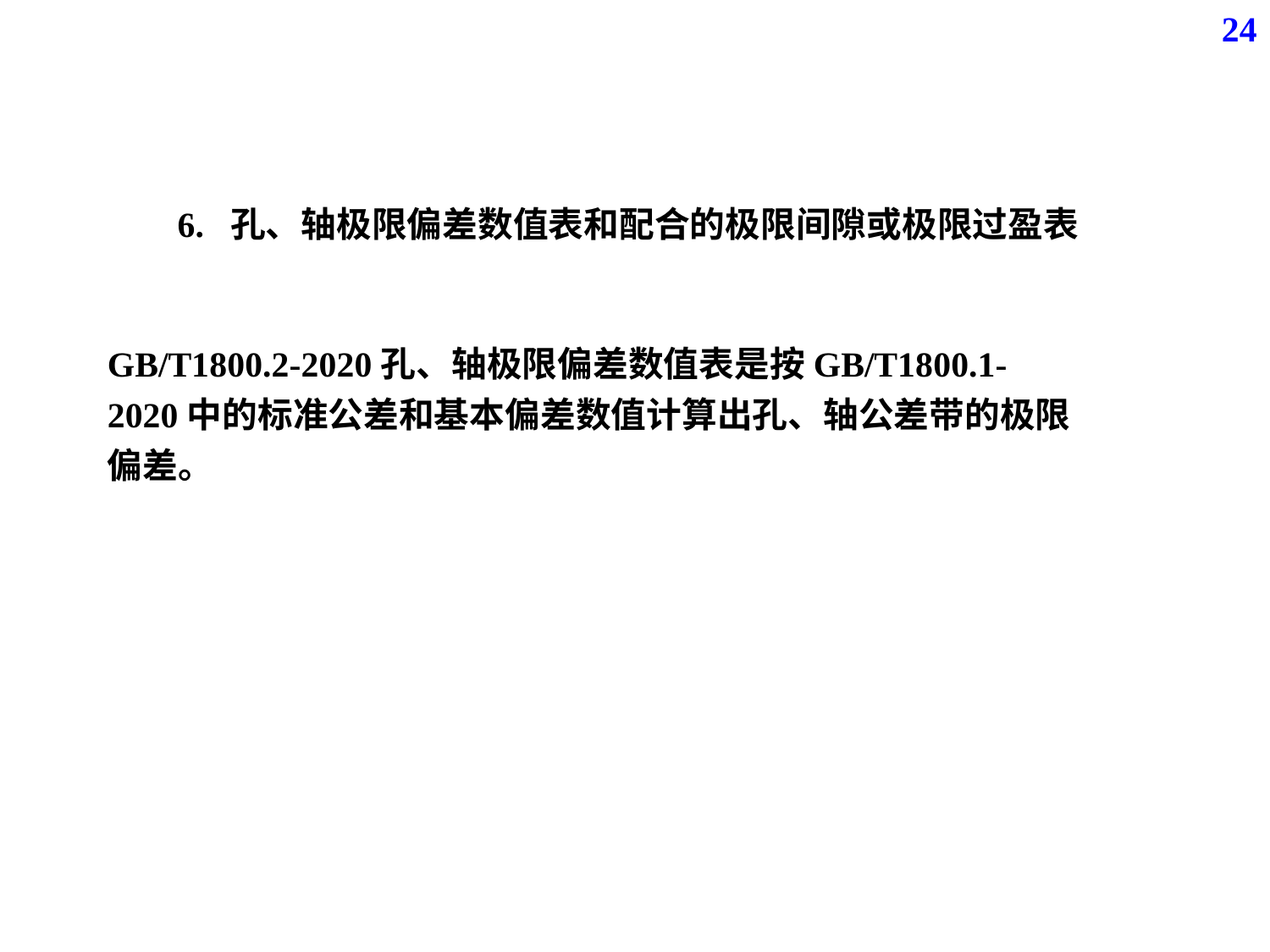

24
6.  孔、轴极限偏差数值表和配合的极限间隙或极限过盈表
         GB/T1800.2-2020孔、轴极限偏差数值表是按GB/T1800.1-2020中的标准公差和基本偏差数值计算出孔、轴公差带的极限偏差。